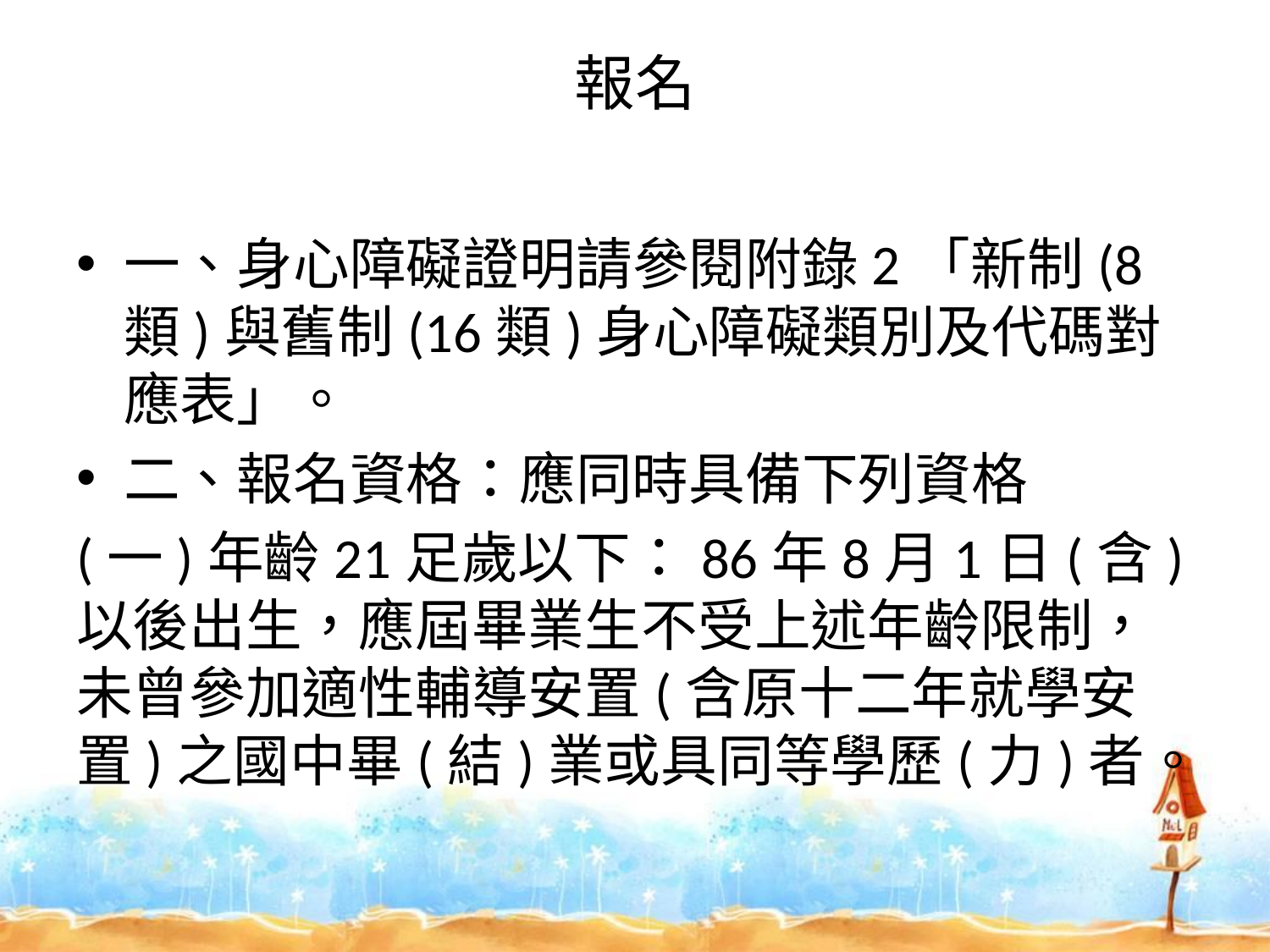

# 報名
一、身心障礙證明請參閱附錄2「新制(8類)與舊制(16類)身心障礙類別及代碼對應表」。
二、報名資格：應同時具備下列資格
(一)年齡21足歲以下：86年8月1日(含)以後出生，應屆畢業生不受上述年齡限制，未曾參加適性輔導安置(含原十二年就學安置)之國中畢(結)業或具同等學歷(力)者。